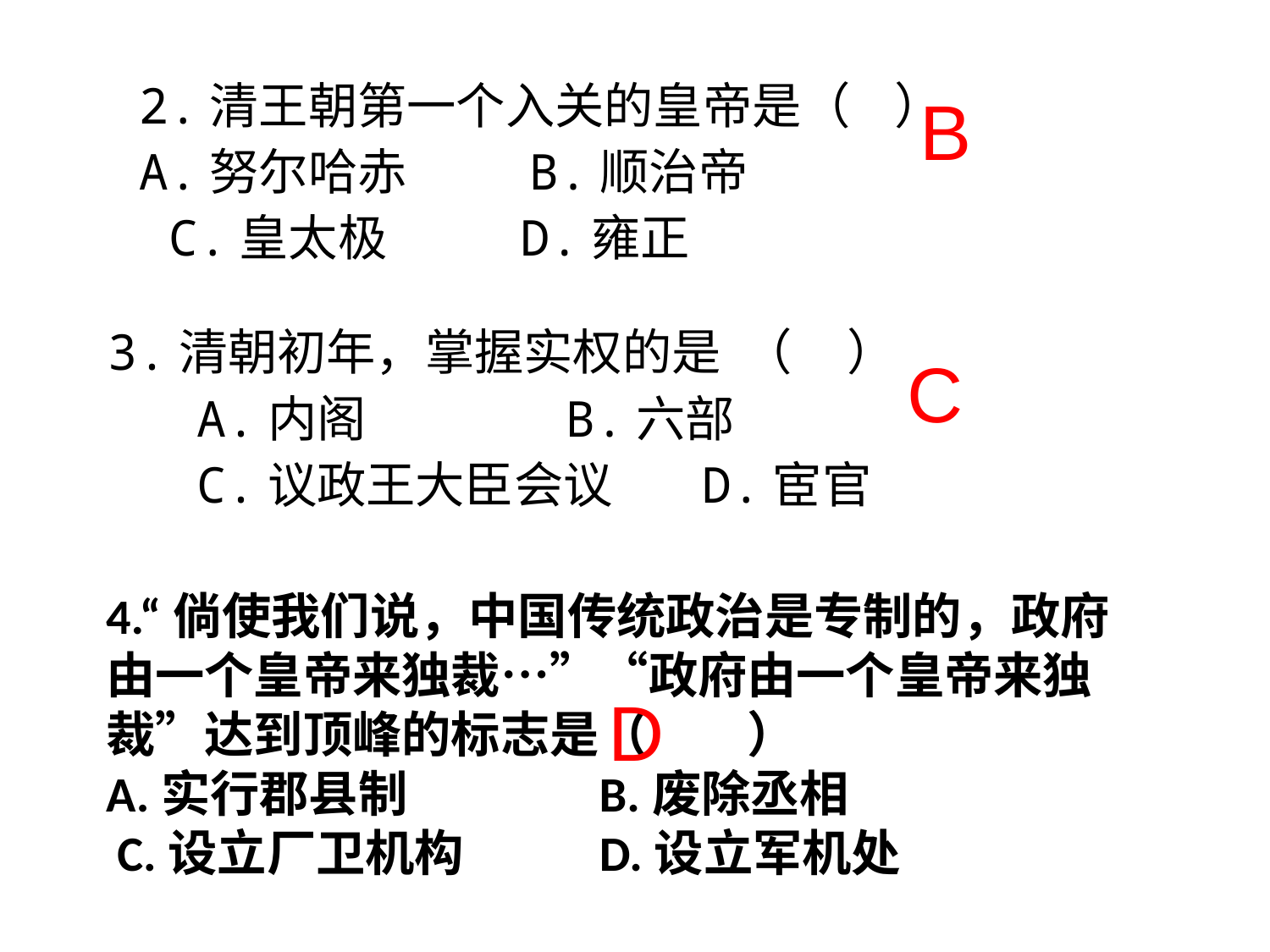

B
2.清王朝第一个入关的皇帝是（    ）
A.努尔哈赤          B.顺治帝
 C.皇太极           D.雍正
3.清朝初年，掌握实权的是  （     ）
   A.内阁                 B.六部
   C.议政王大臣会议       D.宦官
C

4.“倘使我们说，中国传统政治是专制的，政府由一个皇帝来独裁…”“政府由一个皇帝来独裁”达到顶峰的标志是（　　）
A.实行郡县制                B.废除丞相
 C.设立厂卫机构           D.设立军机处
D